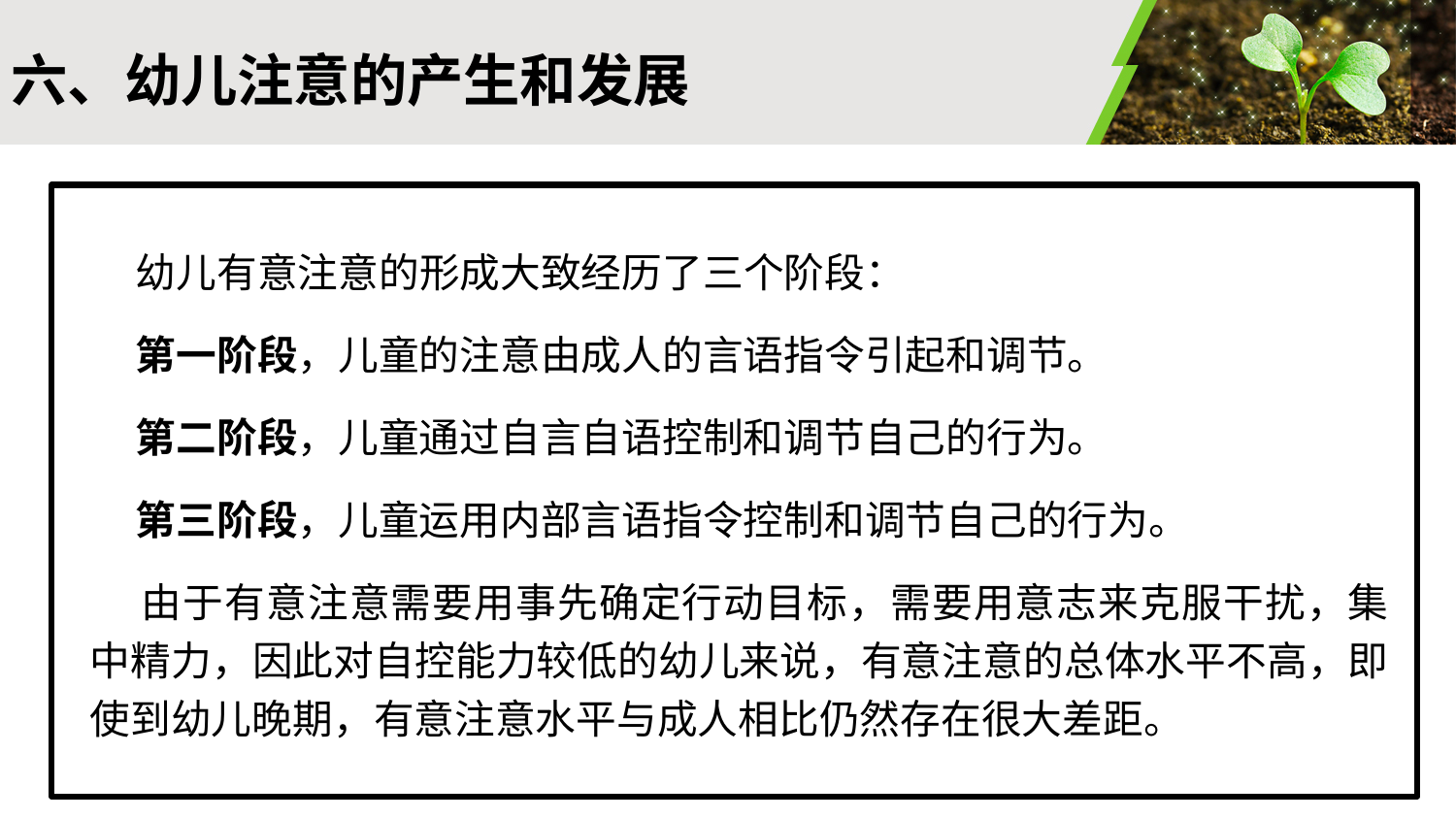

#
六、幼儿注意的产生和发展

    幼儿有意注意的形成大致经历了三个阶段：
    第一阶段，儿童的注意由成人的言语指令引起和调节。
    第二阶段，儿童通过自言自语控制和调节自己的行为。
    第三阶段，儿童运用内部言语指令控制和调节自己的行为。
    由于有意注意需要用事先确定行动目标，需要用意志来克服干扰，集中精力，因此对自控能力较低的幼儿来说，有意注意的总体水平不高，即使到幼儿晚期，有意注意水平与成人相比仍然存在很大差距。